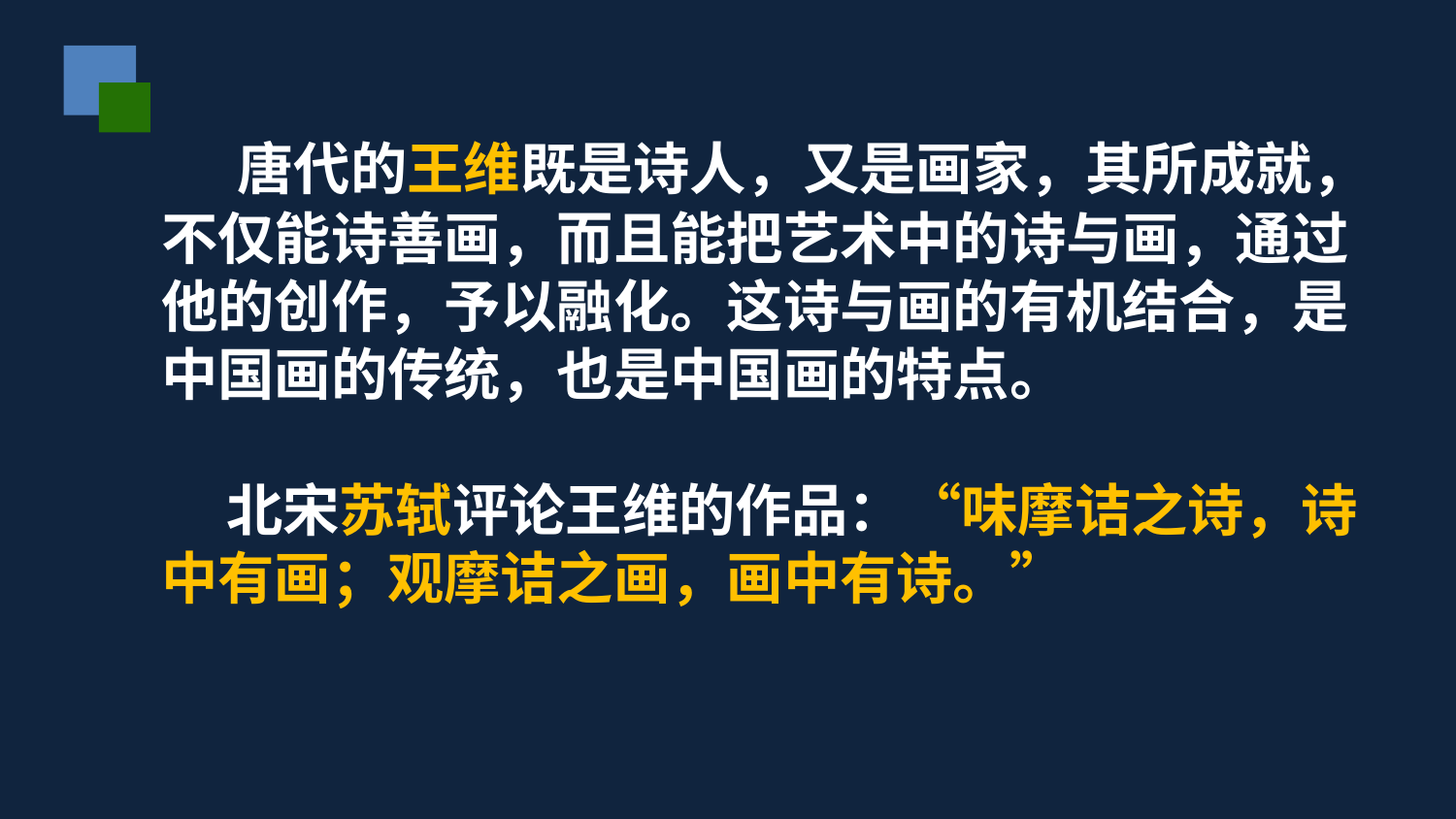

唐代的王维既是诗人，又是画家，其所成就，不仅能诗善画，而且能把艺术中的诗与画，通过他的创作，予以融化。这诗与画的有机结合，是中国画的传统，也是中国画的特点。

    北宋苏轼评论王维的作品：“味摩诘之诗，诗中有画；观摩诘之画，画中有诗。”